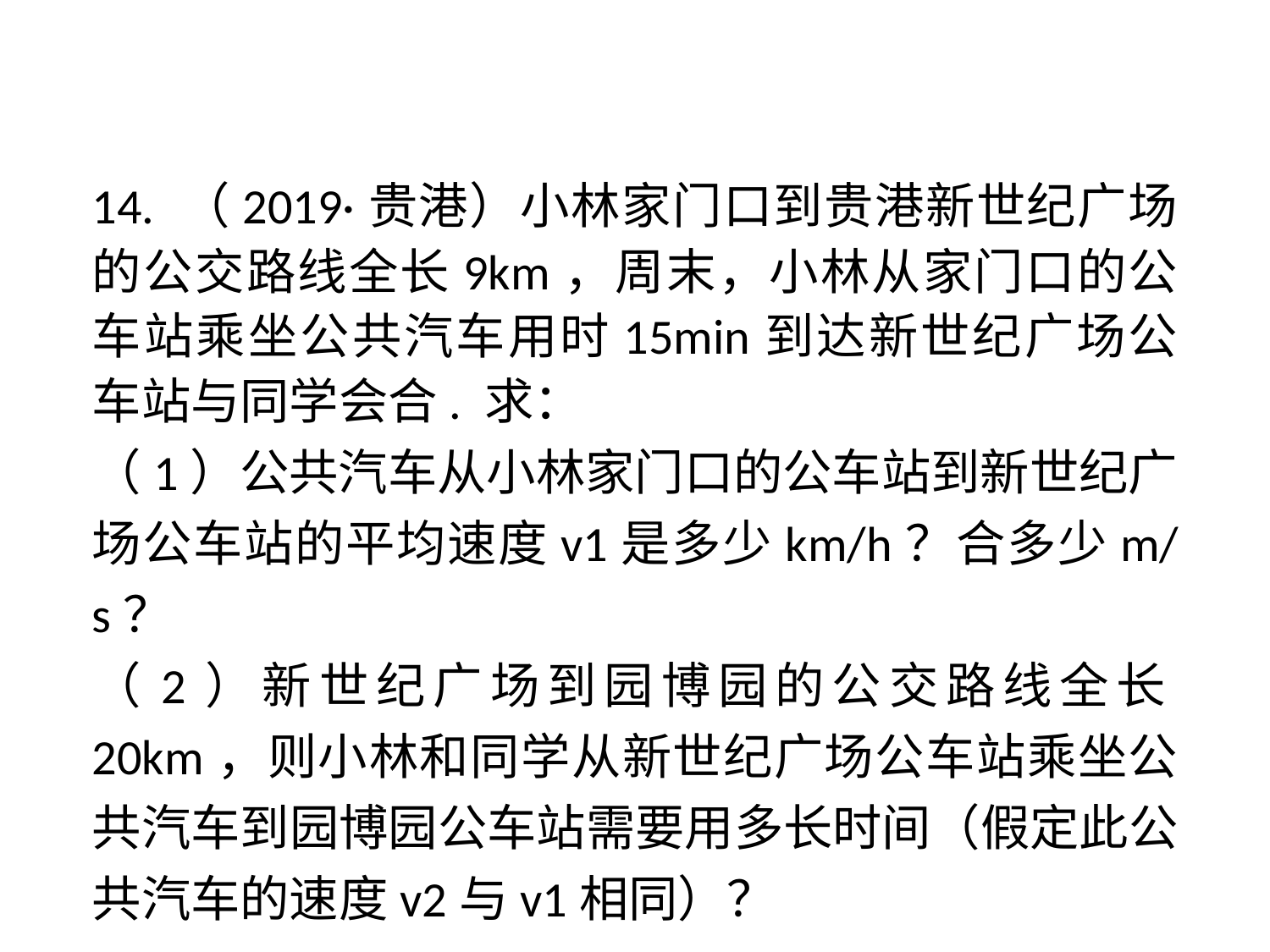

14. （2019·贵港）小林家门口到贵港新世纪广场的公交路线全长9km，周末，小林从家门口的公车站乘坐公共汽车用时15min到达新世纪广场公车站与同学会合. 求：
（1）公共汽车从小林家门口的公车站到新世纪广场公车站的平均速度v1是多少km/h？合多少m/s？
（2）新世纪广场到园博园的公交路线全长20km，则小林和同学从新世纪广场公车站乘坐公共汽车到园博园公车站需要用多长时间（假定此公共汽车的速度v2与v1相同）？